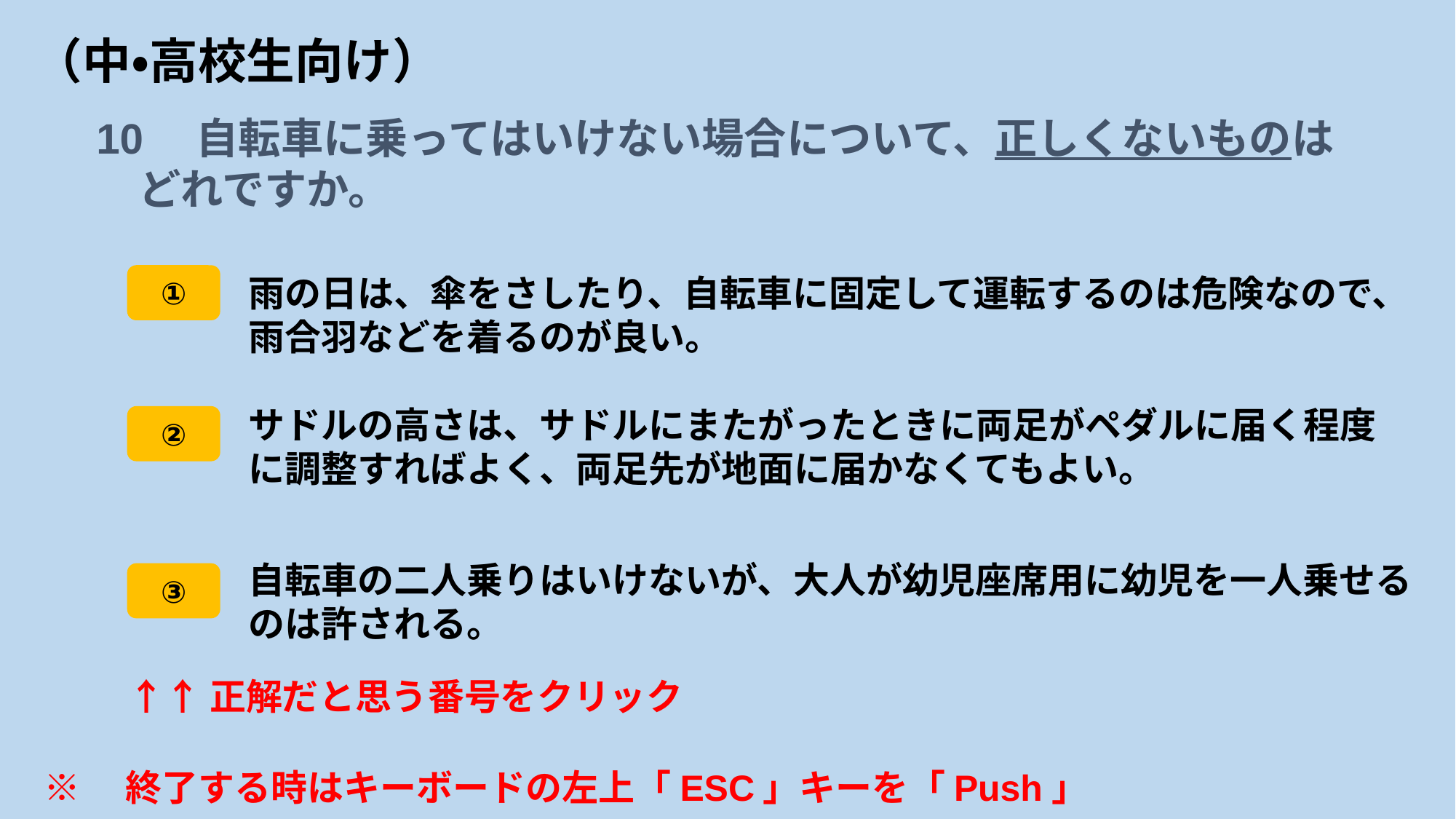

# （中・高校生向け）
10　自転車に乗ってはいけない場合について、正しくないものは
　どれですか。
①
雨の日は、傘をさしたり、自転車に固定して運転するのは危険なので、雨合羽などを着るのが良い。
サドルの高さは、サドルにまたがったときに両足がペダルに届く程度に調整すればよく、両足先が地面に届かなくてもよい。
②
自転車の二人乗りはいけないが、大人が幼児座席用に幼児を一人乗せるのは許される。
③
↑↑正解だと思う番号をクリック
※　終了する時はキーボードの左上「ESC」キーを「Push」